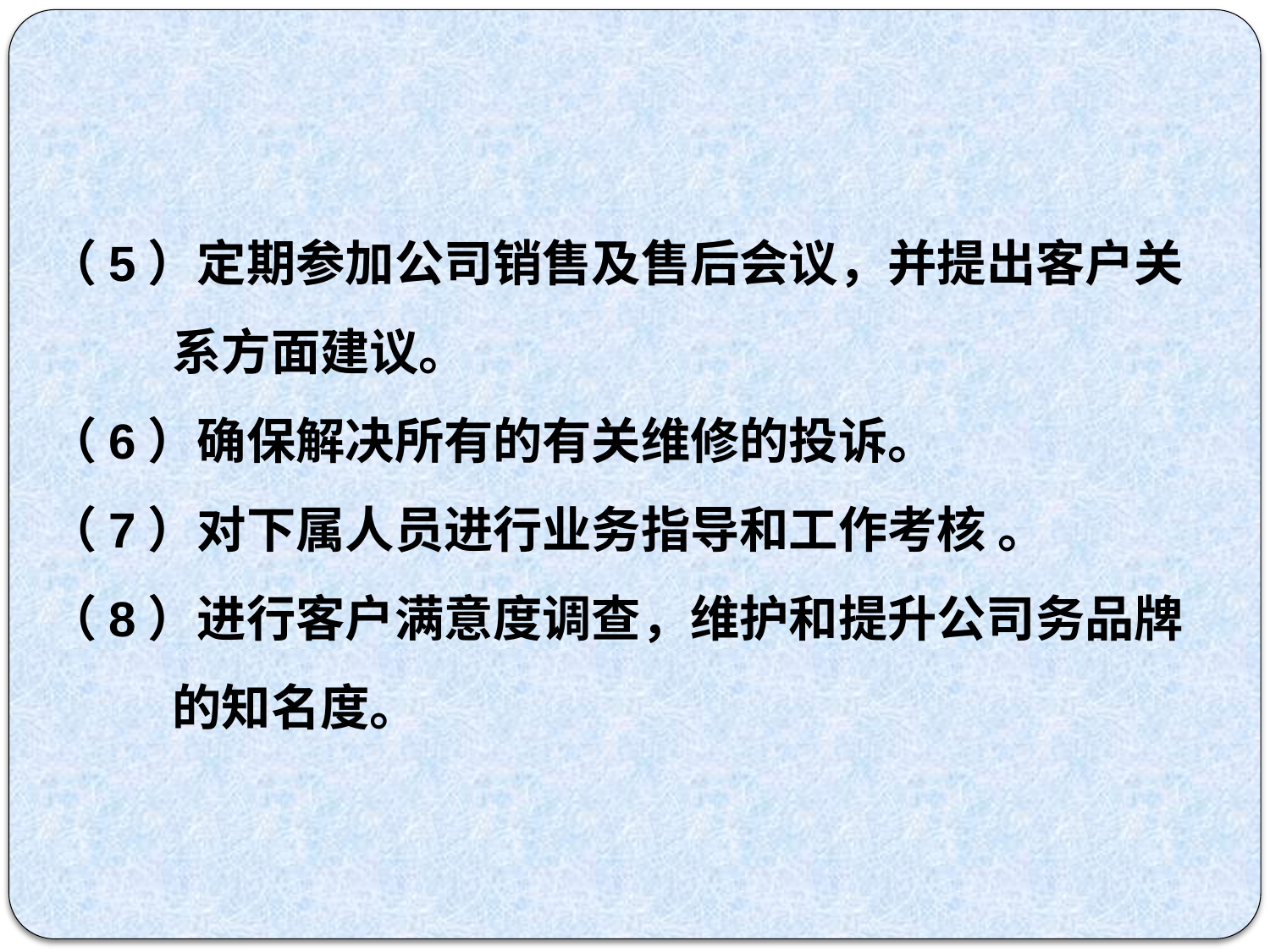

（5）定期参加公司销售及售后会议，并提出客户关系方面建议。
（6）确保解决所有的有关维修的投诉。
（7）对下属人员进行业务指导和工作考核 。
（8）进行客户满意度调查，维护和提升公司务品牌的知名度。